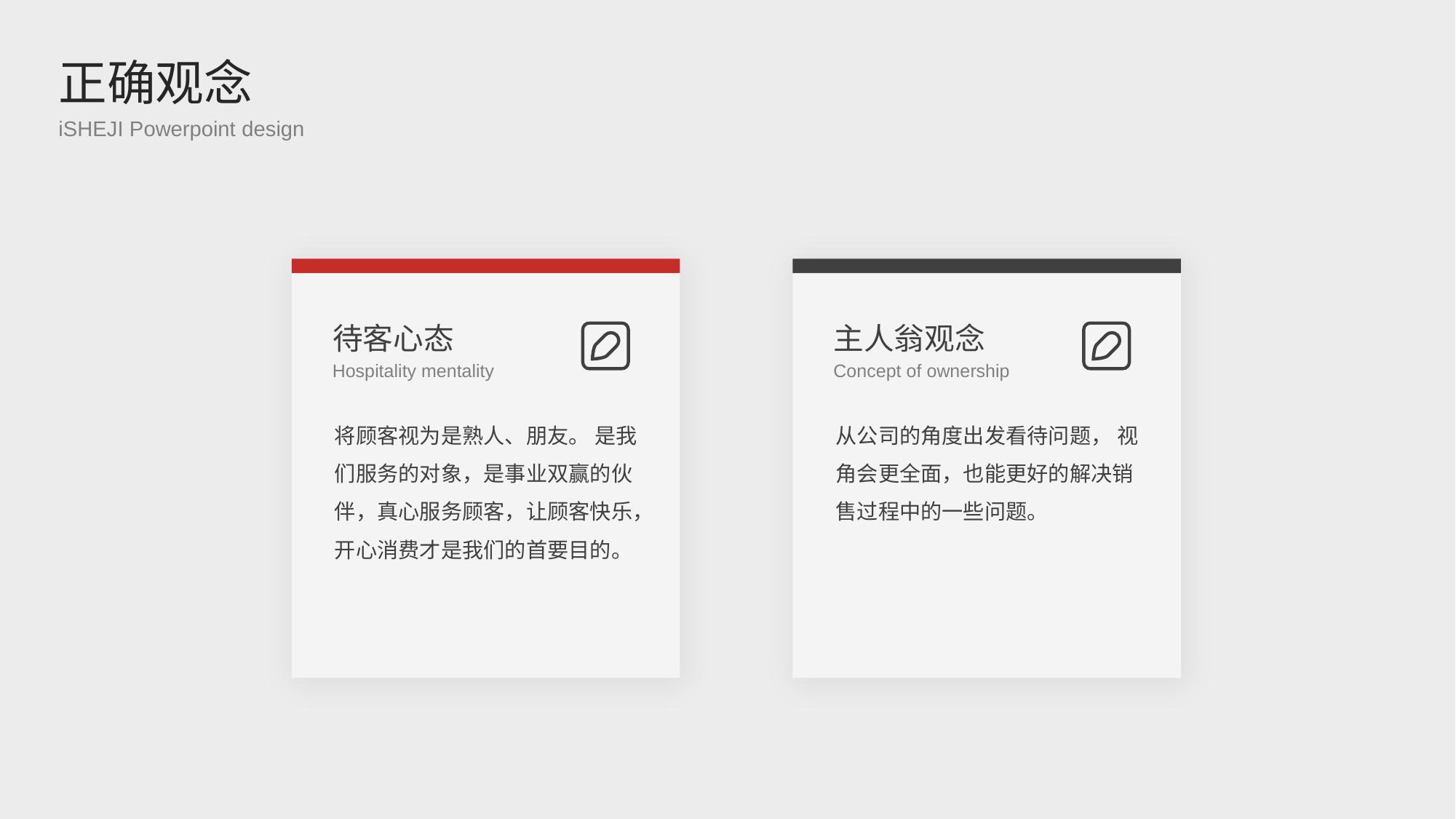

正确观念
iSHEJI Powerpoint design

待客心态
主人翁观念

Hospitality mentality
Concept of ownership
将顾客视为是熟人、朋友。 是我们服务的对象，是事业双赢的伙伴，真心服务顾客，让顾客快乐，开心消费才是我们的首要目的。
从公司的角度出发看待问题， 视角会更全面，也能更好的解决销售过程中的一些问题。